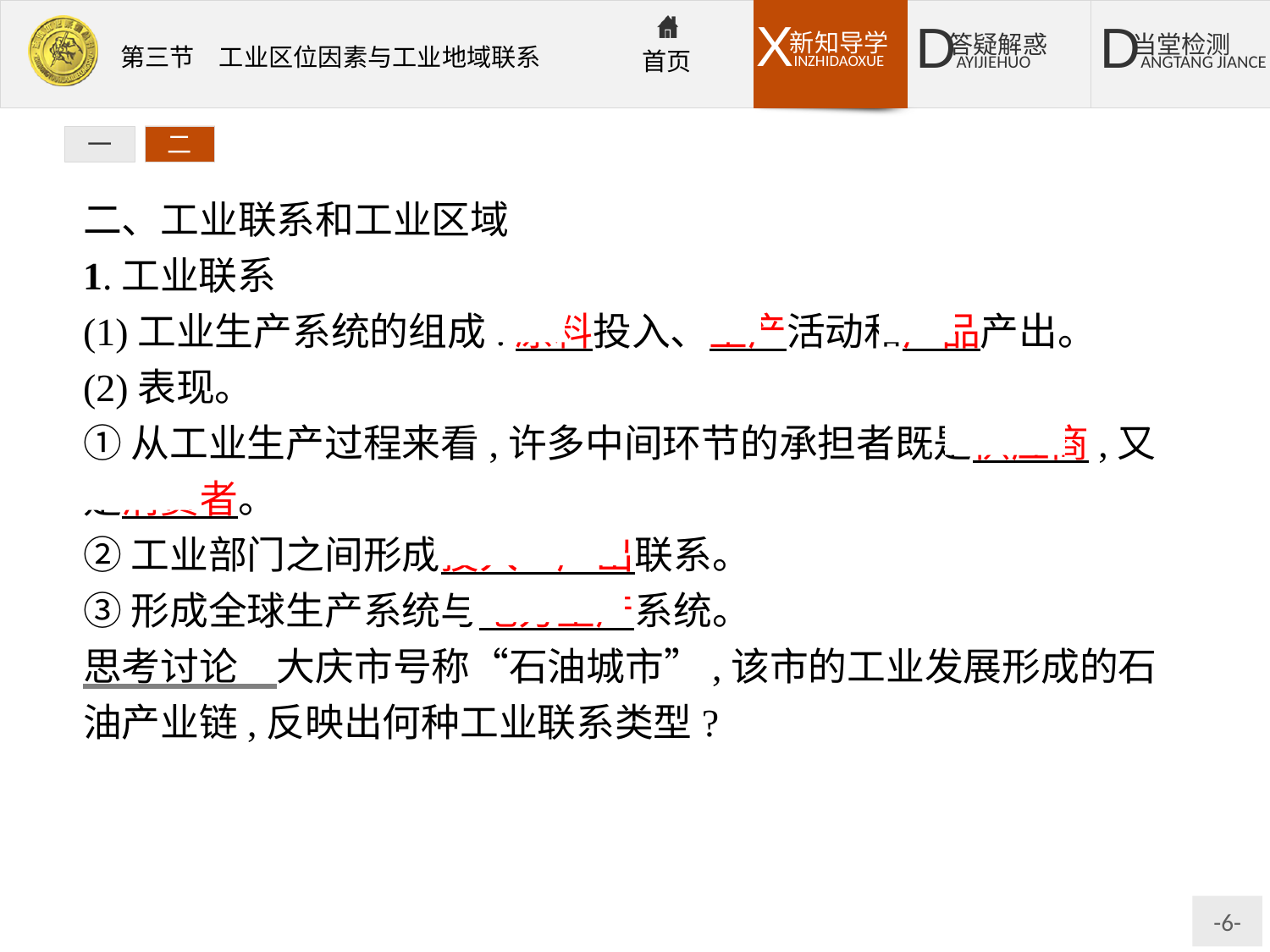

一
二
二、工业联系和工业区域
1.工业联系
(1)工业生产系统的组成:原料投入、生产活动和产品产出。
(2)表现。
①从工业生产过程来看,许多中间环节的承担者既是供应商,又是消费者。
②工业部门之间形成投入—产出联系。
③形成全球生产系统与地方生产系统。
思考讨论　大庆市号称“石油城市”,该市的工业发展形成的石油产业链,反映出何种工业联系类型?
提示“投入—产出”的工业联系。